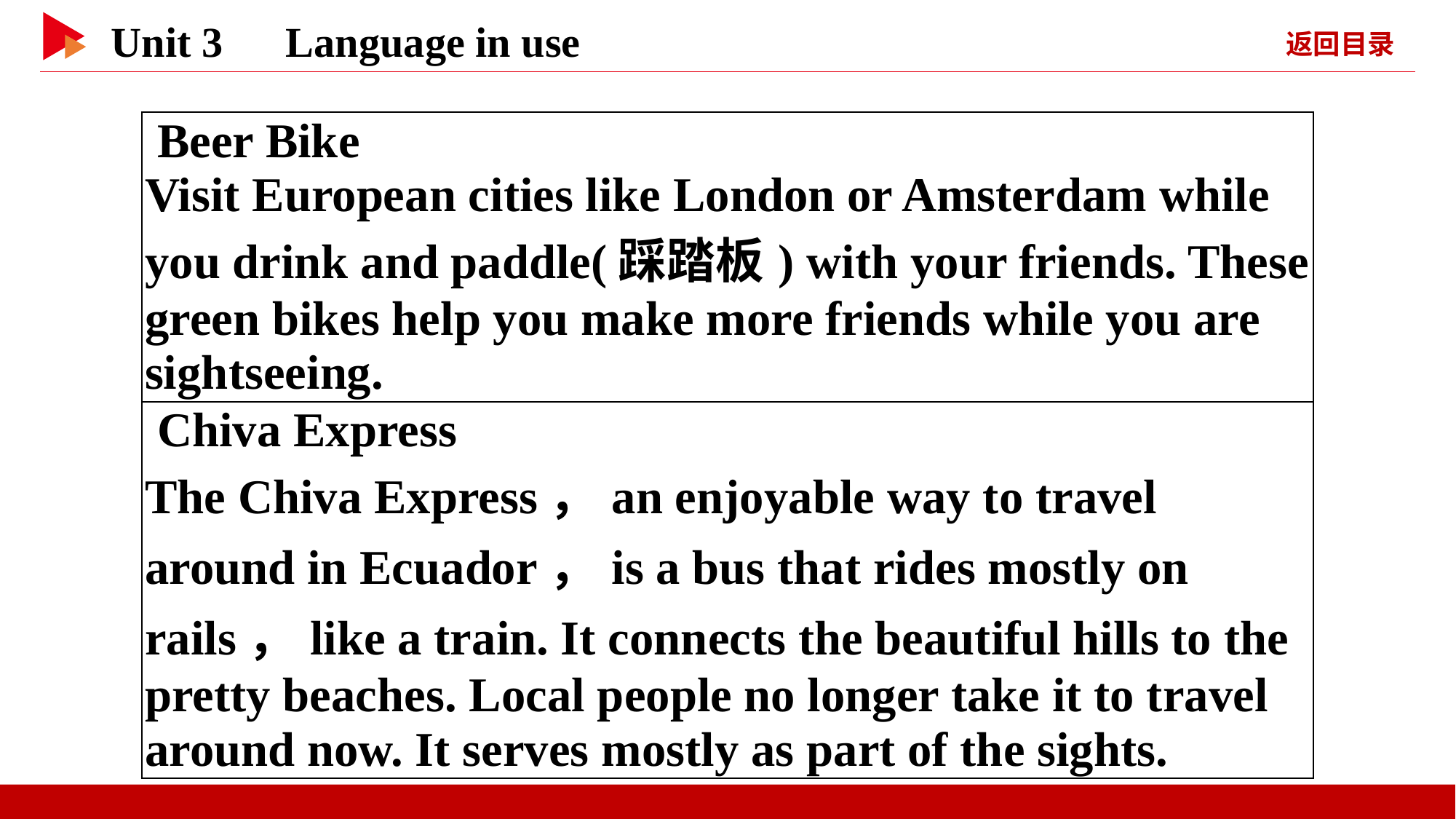

| Beer Bike Visit European cities like London or Amsterdam while you drink and paddle(踩踏板) with your friends. These green bikes help you make more friends while you are sightseeing. |
| --- |
| Chiva Express The Chiva Express，an enjoyable way to travel around in Ecuador，is a bus that rides mostly on rails，like a train. It connects the beautiful hills to the pretty beaches. Local people no longer take it to travel around now. It serves mostly as part of the sights. |